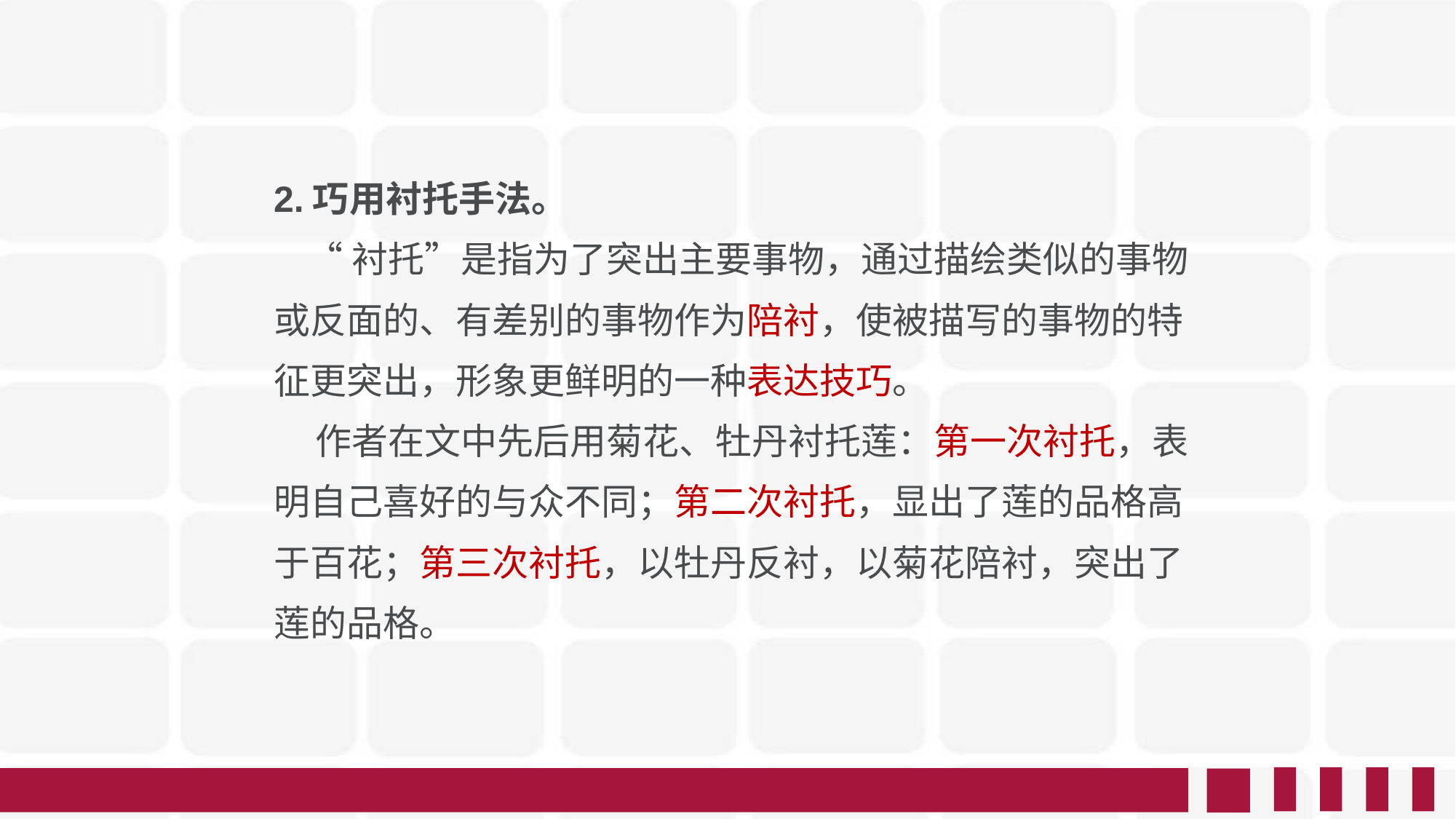

2.巧用衬托手法。
    “衬托”是指为了突出主要事物，通过描绘类似的事物或反面的、有差别的事物作为陪衬，使被描写的事物的特征更突出，形象更鲜明的一种表达技巧。
    作者在文中先后用菊花、牡丹衬托莲：第一次衬托，表明自己喜好的与众不同；第二次衬托，显出了莲的品格高于百花；第三次衬托，以牡丹反衬，以菊花陪衬，突出了莲的品格。